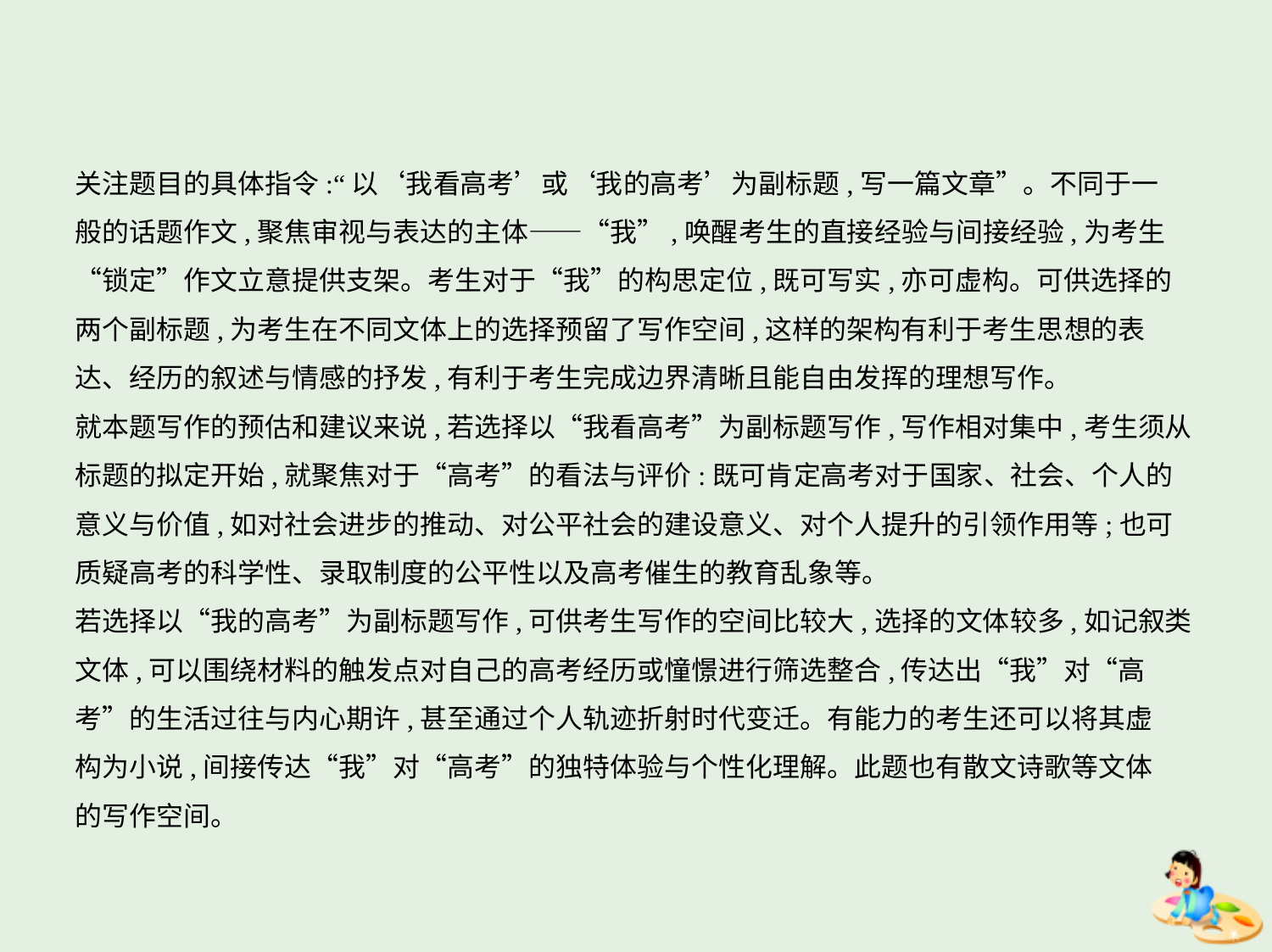

关注题目的具体指令:“以‘我看高考’或‘我的高考’为副标题,写一篇文章”。不同于一
般的话题作文,聚焦审视与表达的主体——“我”,唤醒考生的直接经验与间接经验,为考生
“锁定”作文立意提供支架。考生对于“我”的构思定位,既可写实,亦可虚构。可供选择的
两个副标题,为考生在不同文体上的选择预留了写作空间,这样的架构有利于考生思想的表
达、经历的叙述与情感的抒发,有利于考生完成边界清晰且能自由发挥的理想写作。
就本题写作的预估和建议来说,若选择以“我看高考”为副标题写作,写作相对集中,考生须从
标题的拟定开始,就聚焦对于“高考”的看法与评价:既可肯定高考对于国家、社会、个人的
意义与价值,如对社会进步的推动、对公平社会的建设意义、对个人提升的引领作用等;也可
质疑高考的科学性、录取制度的公平性以及高考催生的教育乱象等。
若选择以“我的高考”为副标题写作,可供考生写作的空间比较大,选择的文体较多,如记叙类
文体,可以围绕材料的触发点对自己的高考经历或憧憬进行筛选整合,传达出“我”对“高
考”的生活过往与内心期许,甚至通过个人轨迹折射时代变迁。有能力的考生还可以将其虚
构为小说,间接传达“我”对“高考”的独特体验与个性化理解。此题也有散文诗歌等文体
的写作空间。